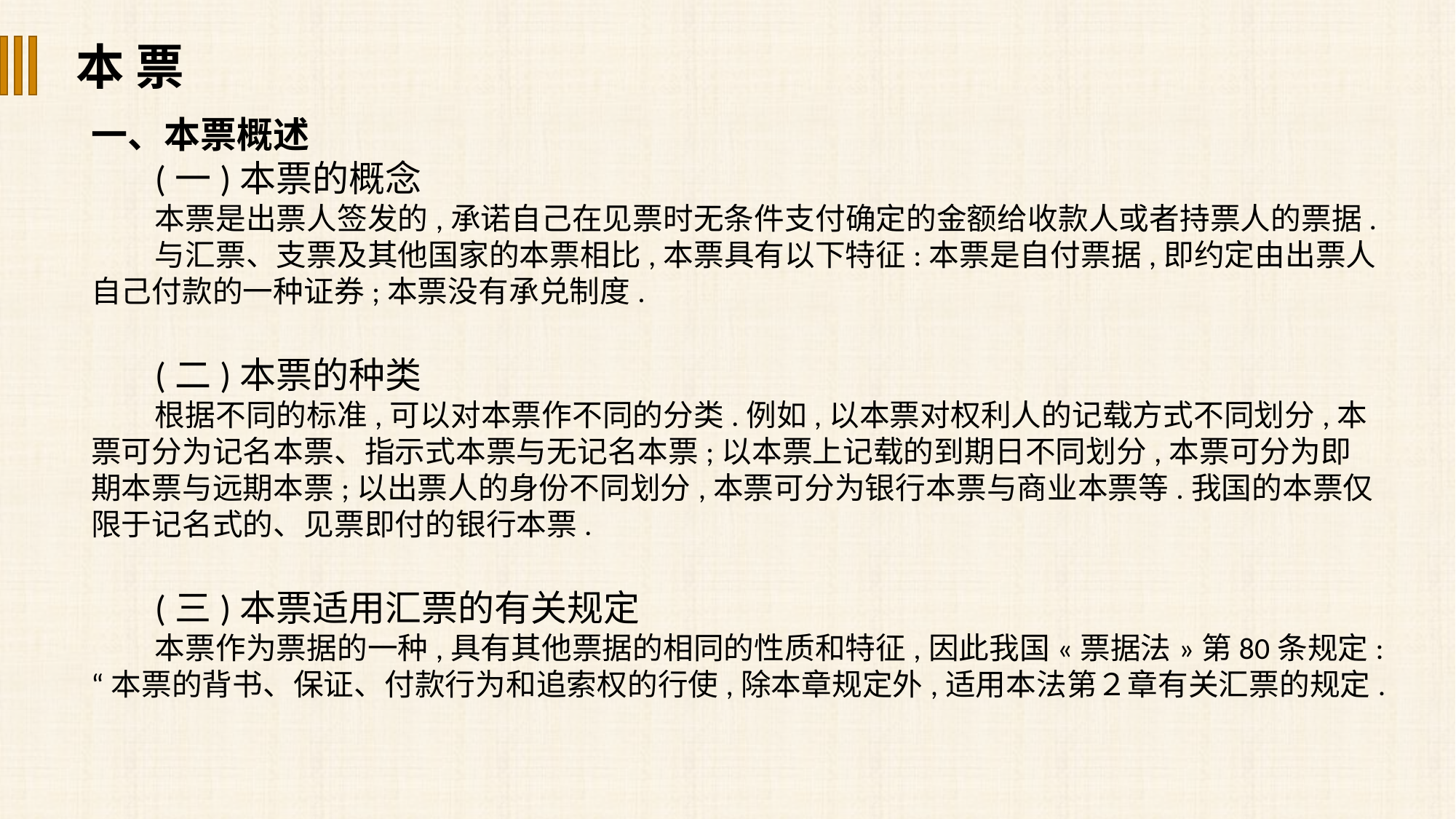

本 票

一、本票概述
(一)本票的概念
本票是出票人签发的,承诺自己在见票时无条件支付确定的金额给收款人或者持票人的票据.
与汇票、支票及其他国家的本票相比,本票具有以下特征:本票是自付票据,即约定由出票人自己付款的一种证券;本票没有承兑制度.

(二)本票的种类
根据不同的标准,可以对本票作不同的分类.例如,以本票对权利人的记载方式不同划分,本票可分为记名本票、指示式本票与无记名本票;以本票上记载的到期日不同划分,本票可分为即期本票与远期本票;以出票人的身份不同划分,本票可分为银行本票与商业本票等.我国的本票仅限于记名式的、见票即付的银行本票.

(三)本票适用汇票的有关规定
本票作为票据的一种,具有其他票据的相同的性质和特征,因此我国«票据法»第80条规定:“本票的背书、保证、付款行为和追索权的行使,除本章规定外,适用本法第２章有关汇票的规定.